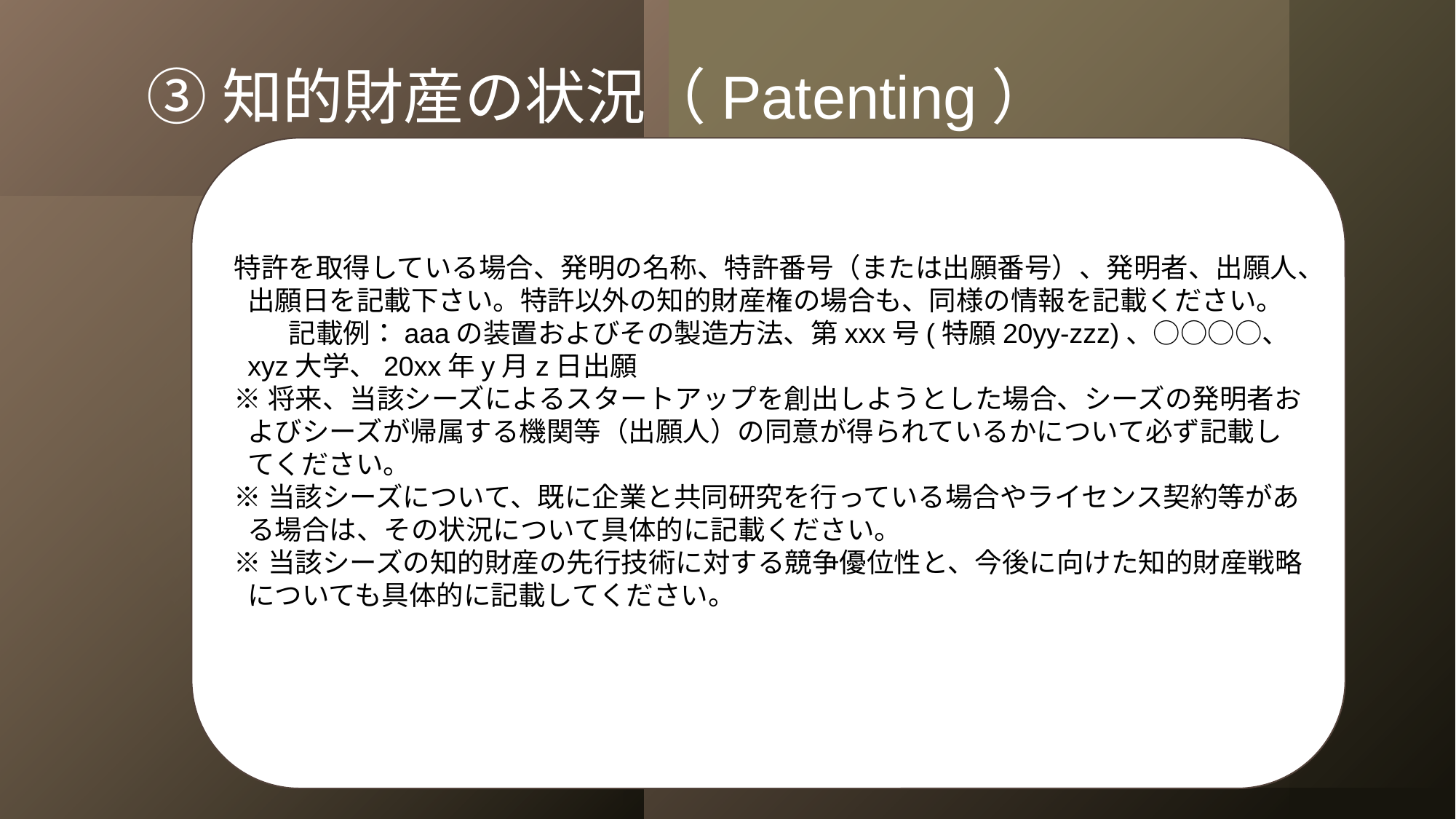

③知的財産の状況（Patenting）
特許を取得している場合、発明の名称、特許番号（または出願番号）、発明者、出願人、出願日を記載下さい。特許以外の知的財産権の場合も、同様の情報を記載ください。
　　記載例：aaaの装置およびその製造方法、第xxx号(特願20yy-zzz)、○○○○、xyz大学、20xx年y月z日出願
※将来、当該シーズによるスタートアップを創出しようとした場合、シーズの発明者およびシーズが帰属する機関等（出願人）の同意が得られているかについて必ず記載してください。
※当該シーズについて、既に企業と共同研究を行っている場合やライセンス契約等がある場合は、その状況について具体的に記載ください。
※当該シーズの知的財産の先行技術に対する競争優位性と、今後に向けた知的財産戦略についても具体的に記載してください。